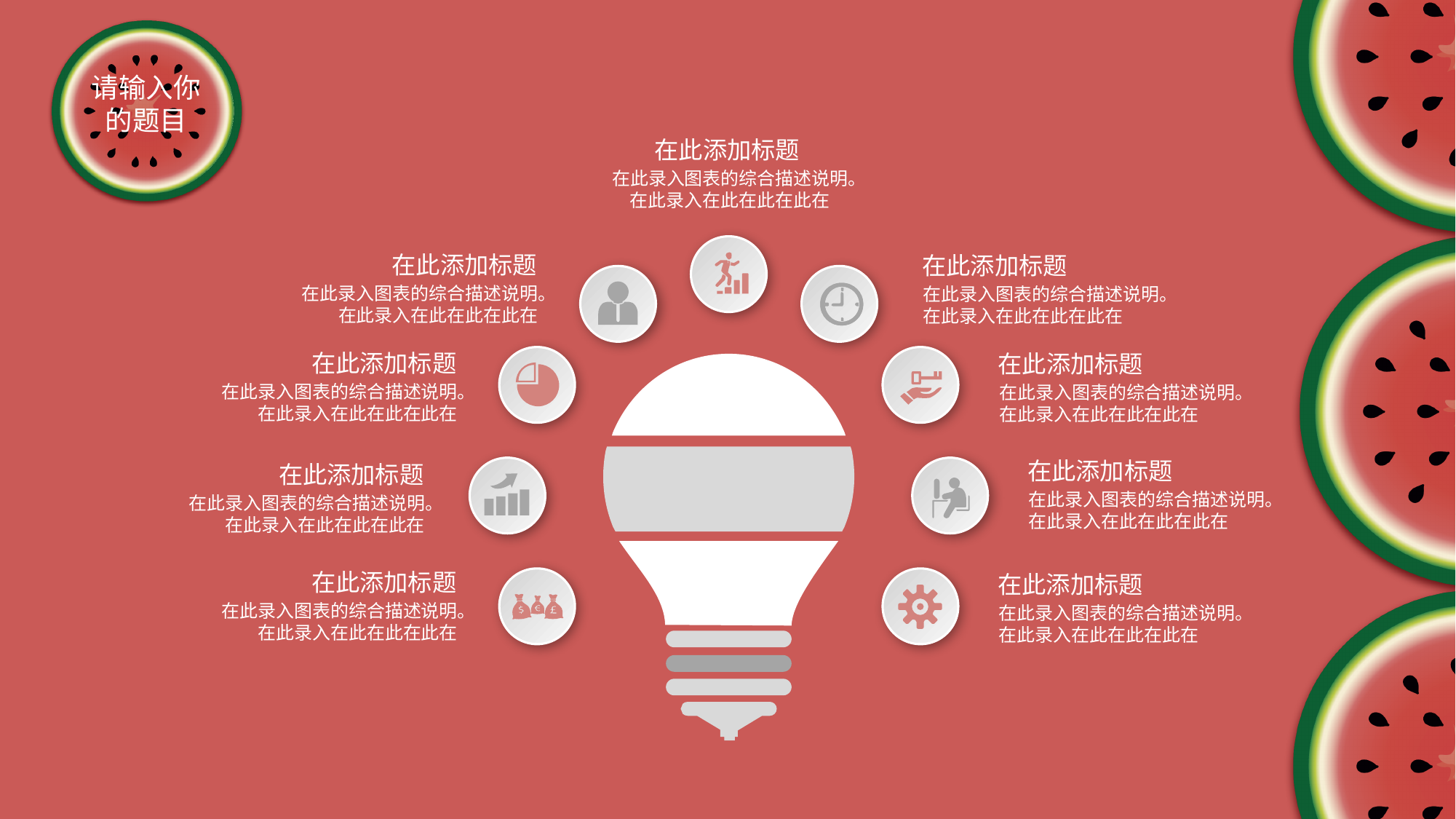

在此添加标题
在此录入图表的综合描述说明。在此录入在此在此在此在

在此添加标题
在此录入图表的综合描述说明。在此录入在此在此在此在
在此添加标题
在此录入图表的综合描述说明。在此录入在此在此在此在

在此添加标题
在此录入图表的综合描述说明。在此录入在此在此在此在
在此添加标题
在此录入图表的综合描述说明。在此录入在此在此在此在

在此添加标题
在此录入图表的综合描述说明。在此录入在此在此在此在
在此添加标题
在此录入图表的综合描述说明。在此录入在此在此在此在

在此添加标题
在此录入图表的综合描述说明。在此录入在此在此在此在
在此添加标题
在此录入图表的综合描述说明。在此录入在此在此在此在